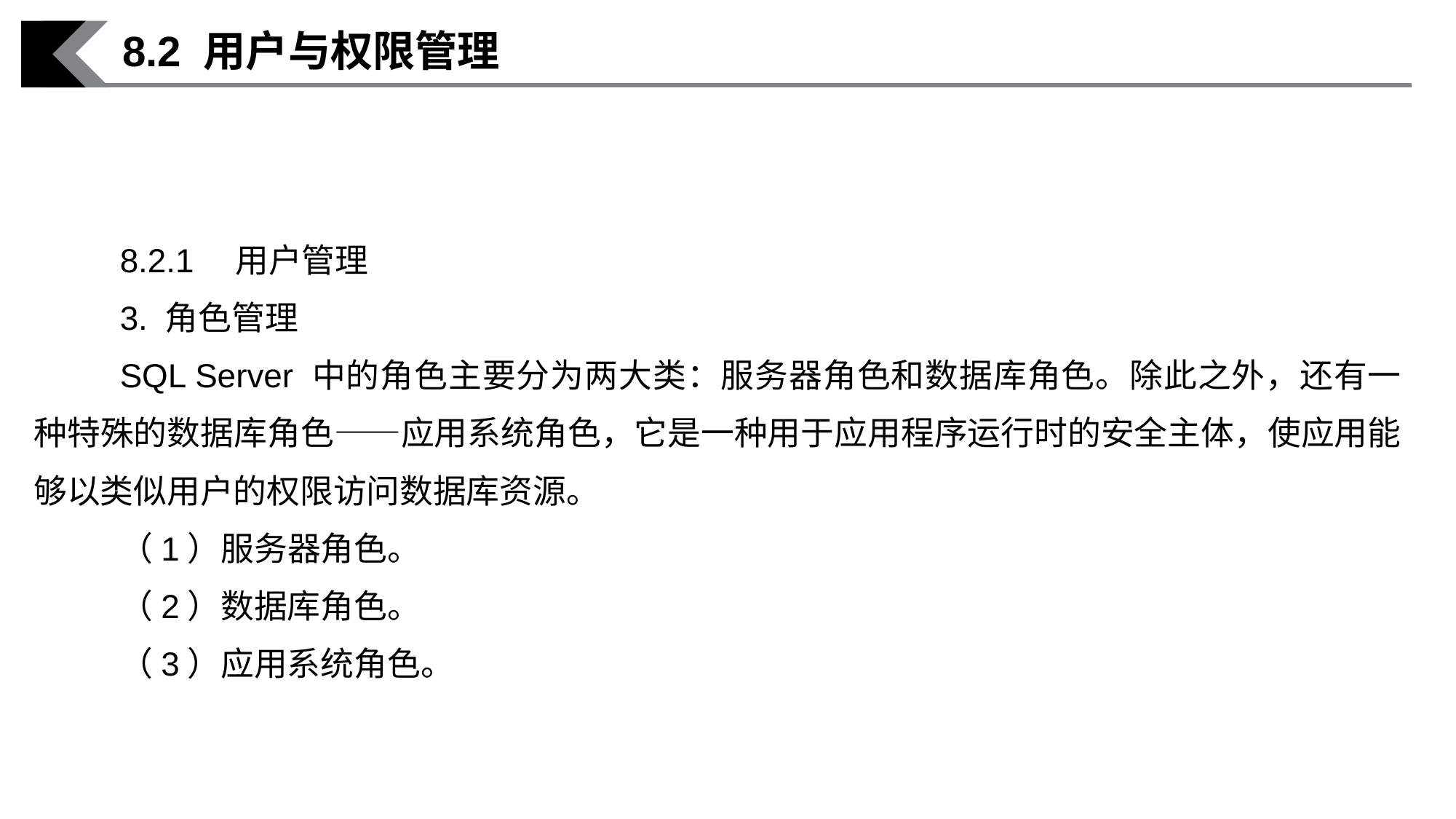

8.2 用户与权限管理
8.2.1　用户管理
3. 角色管理
SQL Server 中的角色主要分为两大类：服务器角色和数据库角色。除此之外，还有一种特殊的数据库角色——应用系统角色，它是一种用于应用程序运行时的安全主体，使应用能够以类似用户的权限访问数据库资源。
（1）服务器角色。
（2）数据库角色。
（3）应用系统角色。